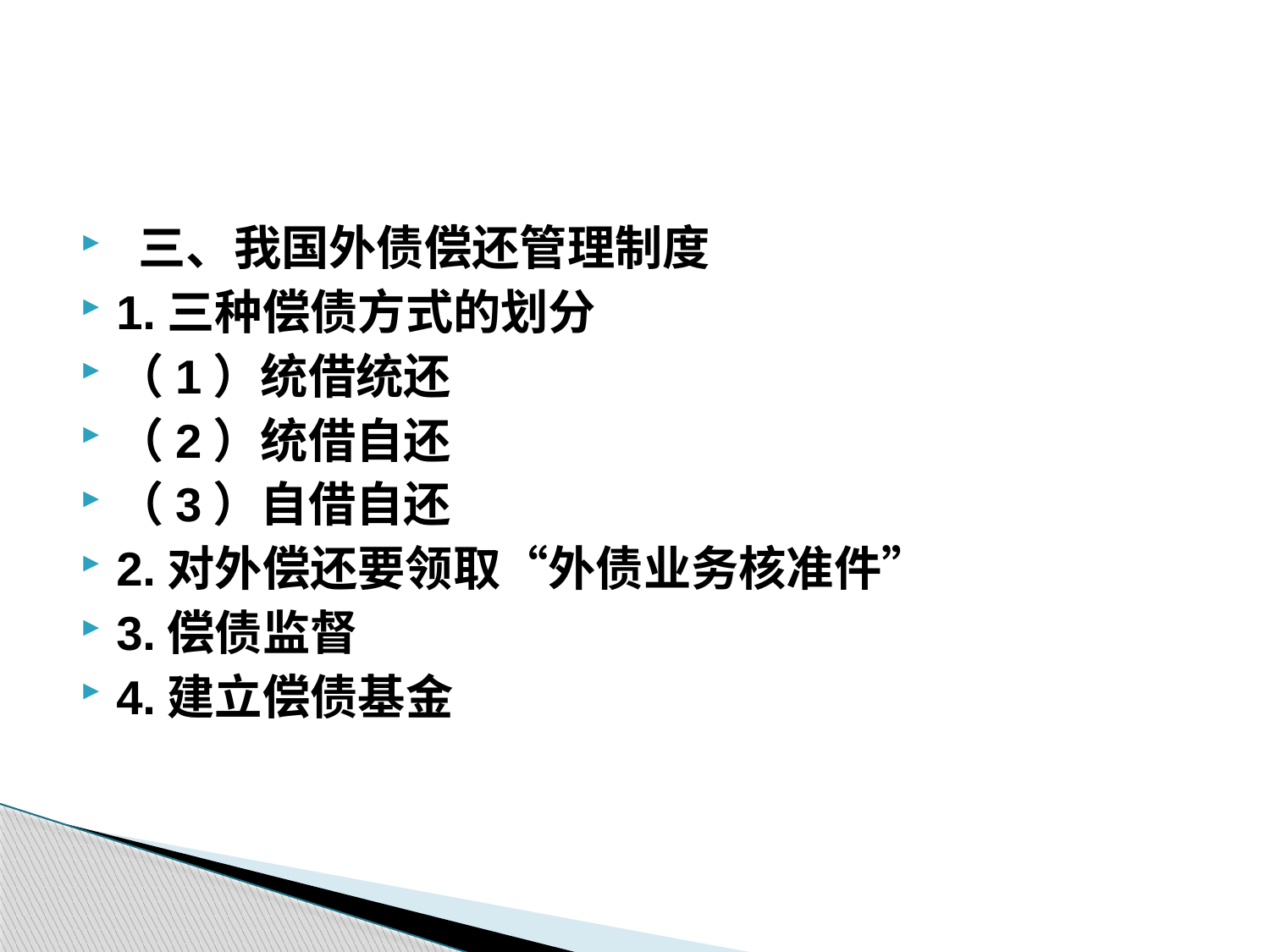

#
 三、我国外债偿还管理制度
1.三种偿债方式的划分
（1）统借统还
（2）统借自还
（3）自借自还
2.对外偿还要领取“外债业务核准件”
3.偿债监督
4.建立偿债基金